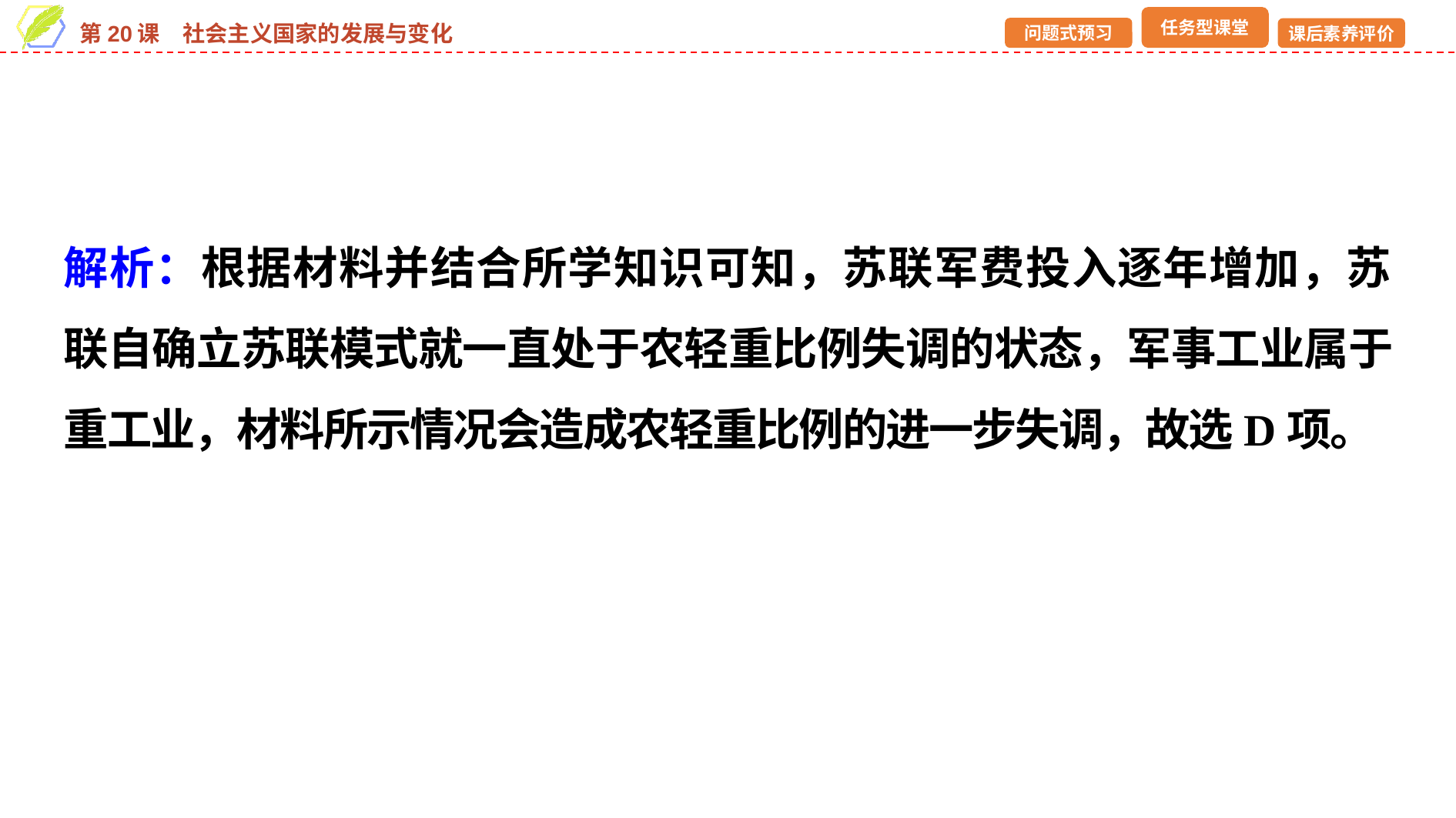

解析：根据材料并结合所学知识可知，苏联军费投入逐年增加，苏联自确立苏联模式就一直处于农轻重比例失调的状态，军事工业属于重工业，材料所示情况会造成农轻重比例的进一步失调，故选D项。